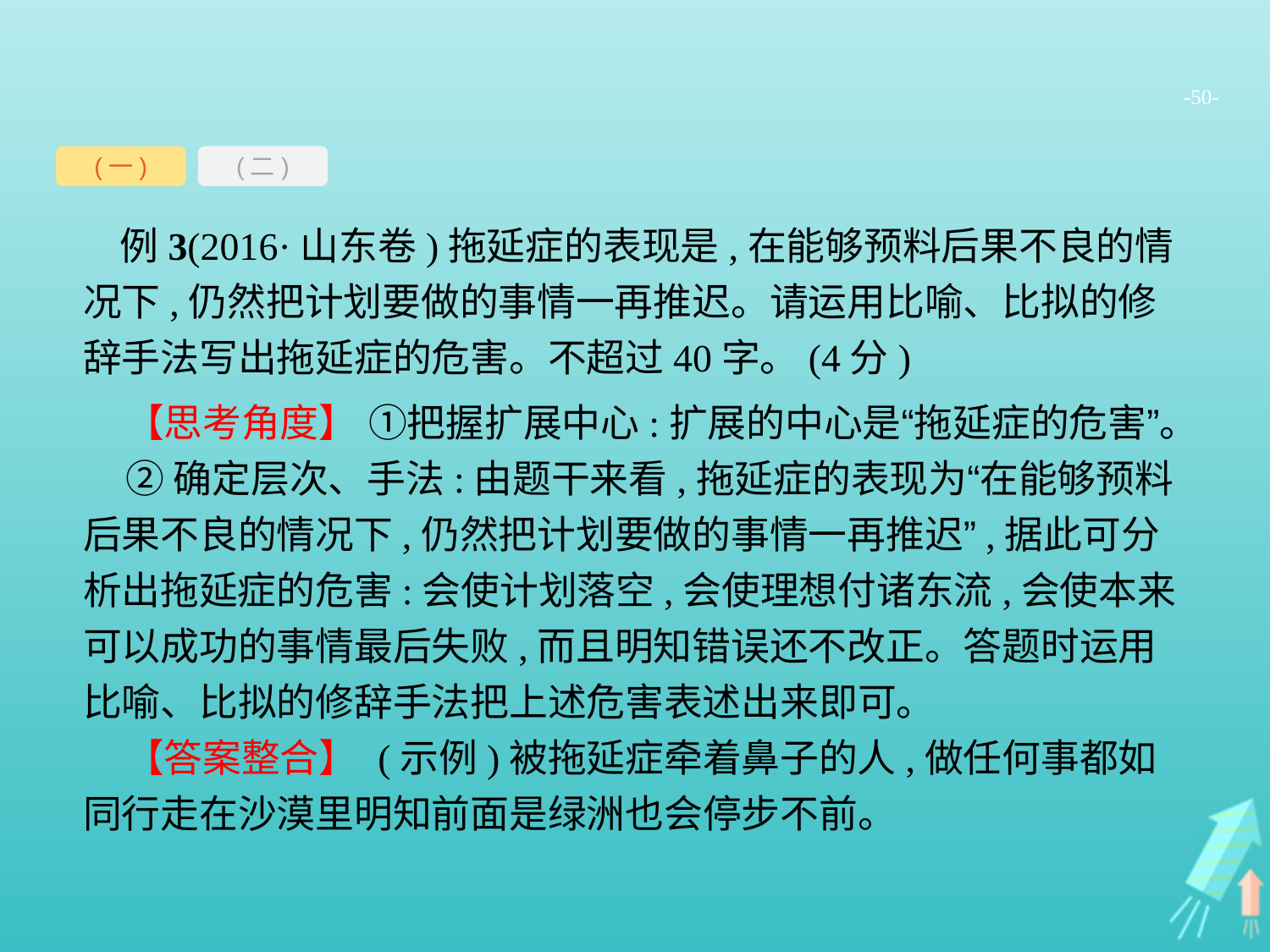

-50-
(一)
(二)
例3(2016·山东卷)拖延症的表现是,在能够预料后果不良的情况下,仍然把计划要做的事情一再推迟。请运用比喻、比拟的修辞手法写出拖延症的危害。不超过40字。(4分)
【思考角度】 ①把握扩展中心:扩展的中心是“拖延症的危害”。
②确定层次、手法:由题干来看,拖延症的表现为“在能够预料后果不良的情况下,仍然把计划要做的事情一再推迟”,据此可分析出拖延症的危害:会使计划落空,会使理想付诸东流,会使本来可以成功的事情最后失败,而且明知错误还不改正。答题时运用比喻、比拟的修辞手法把上述危害表述出来即可。
【答案整合】 (示例)被拖延症牵着鼻子的人,做任何事都如同行走在沙漠里明知前面是绿洲也会停步不前。